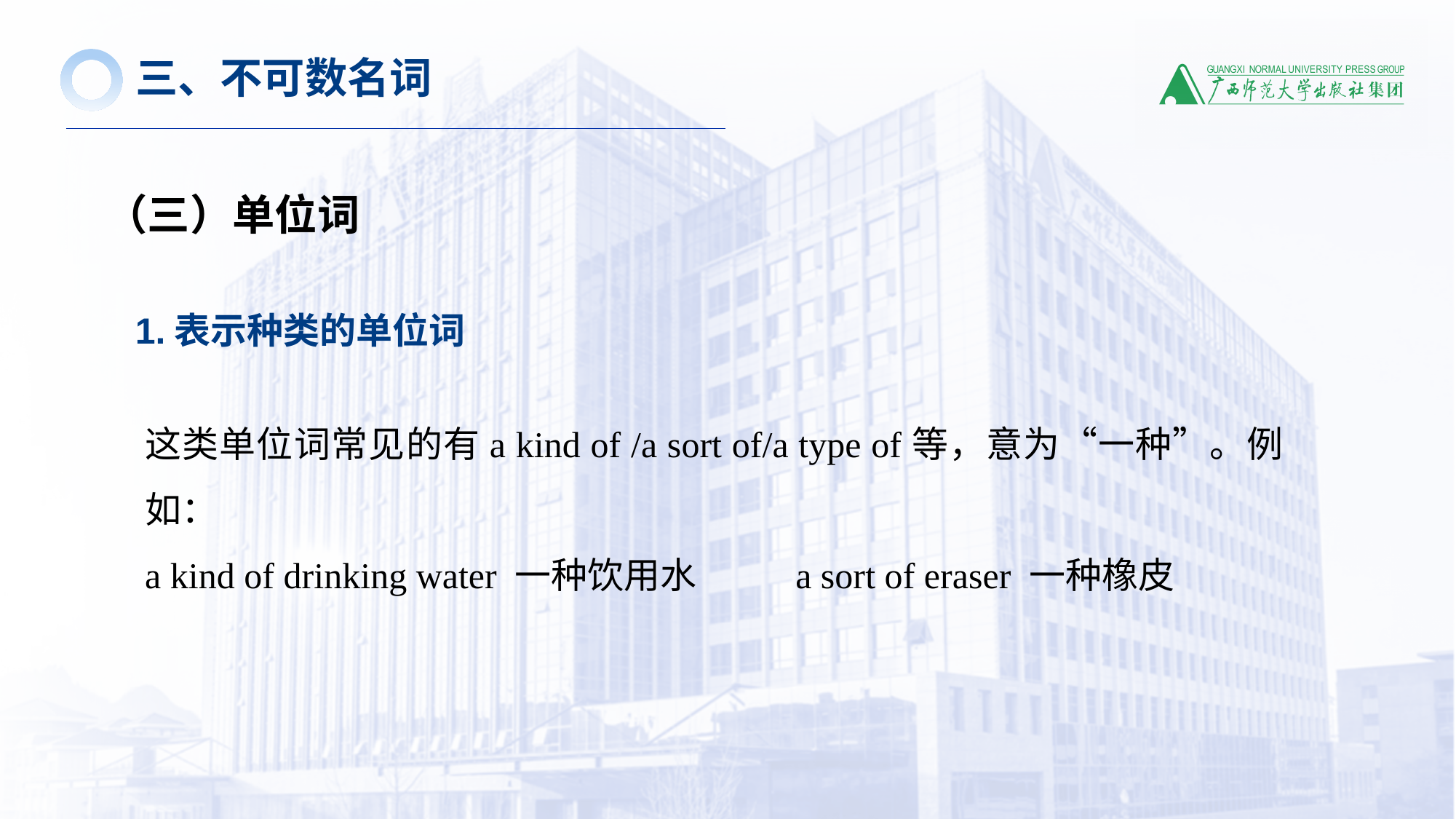

三、不可数名词

（三）单位词
1.表示种类的单位词

这类单位词常见的有a kind of /a sort of/a type of等，意为“一种”。例如：
a kind of drinking water 一种饮用水           a sort of eraser 一种橡皮